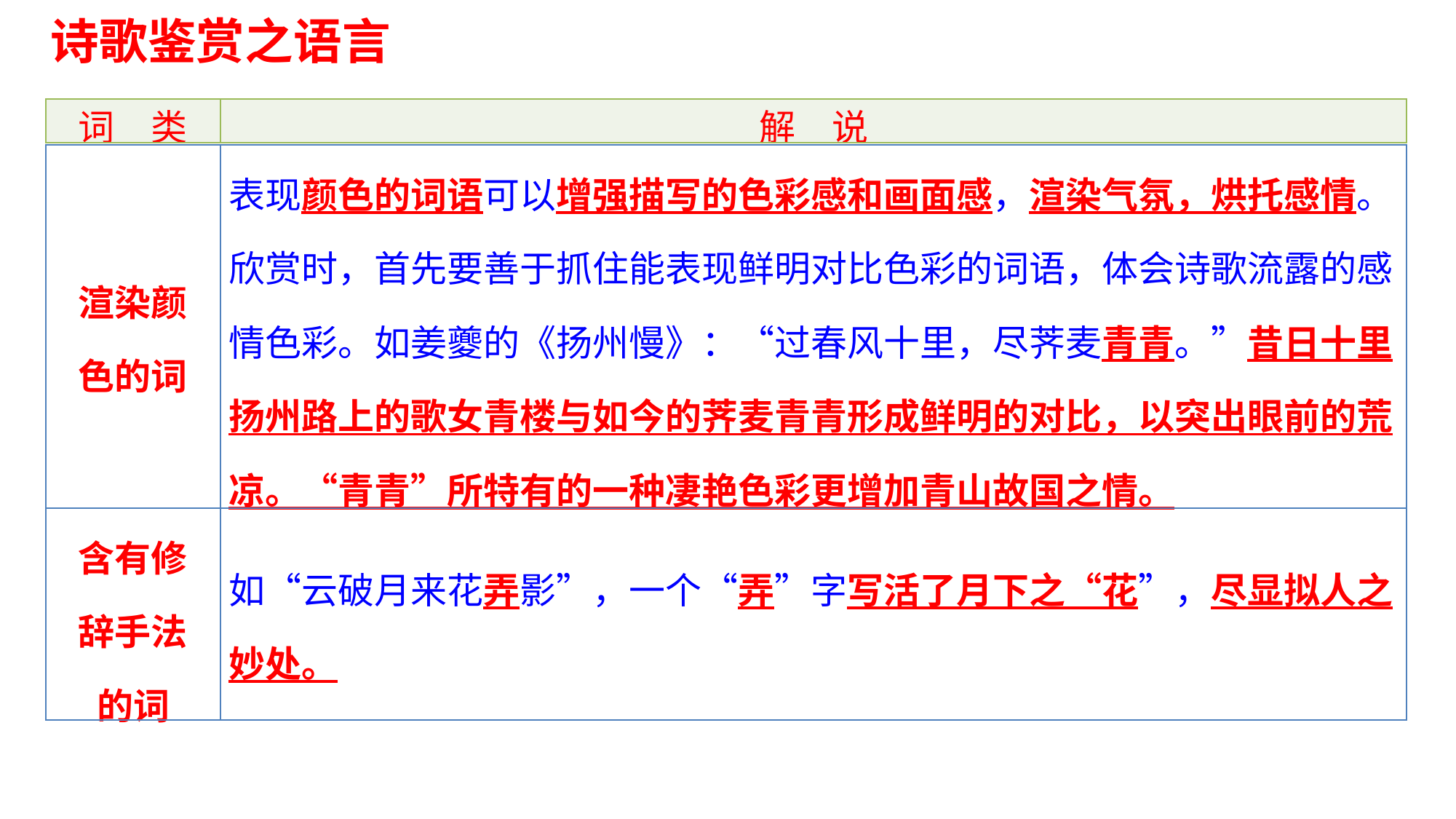

诗歌鉴赏之语言
| 词　类 | 解　说 |
| --- | --- |
| 渲染颜 色的词 | 表现颜色的词语可以增强描写的色彩感和画面感，渲染气氛，烘托感情。欣赏时，首先要善于抓住能表现鲜明对比色彩的词语，体会诗歌流露的感情色彩。如姜夔的《扬州慢》：“过春风十里，尽荠麦青青。”昔日十里扬州路上的歌女青楼与如今的荠麦青青形成鲜明的对比，以突出眼前的荒凉。“青青”所特有的一种凄艳色彩更增加青山故国之情。 |
| --- | --- |
| 含有修 辞手法 的词 | 如“云破月来花弄影”，一个“弄”字写活了月下之“花”，尽显拟人之妙处。 |